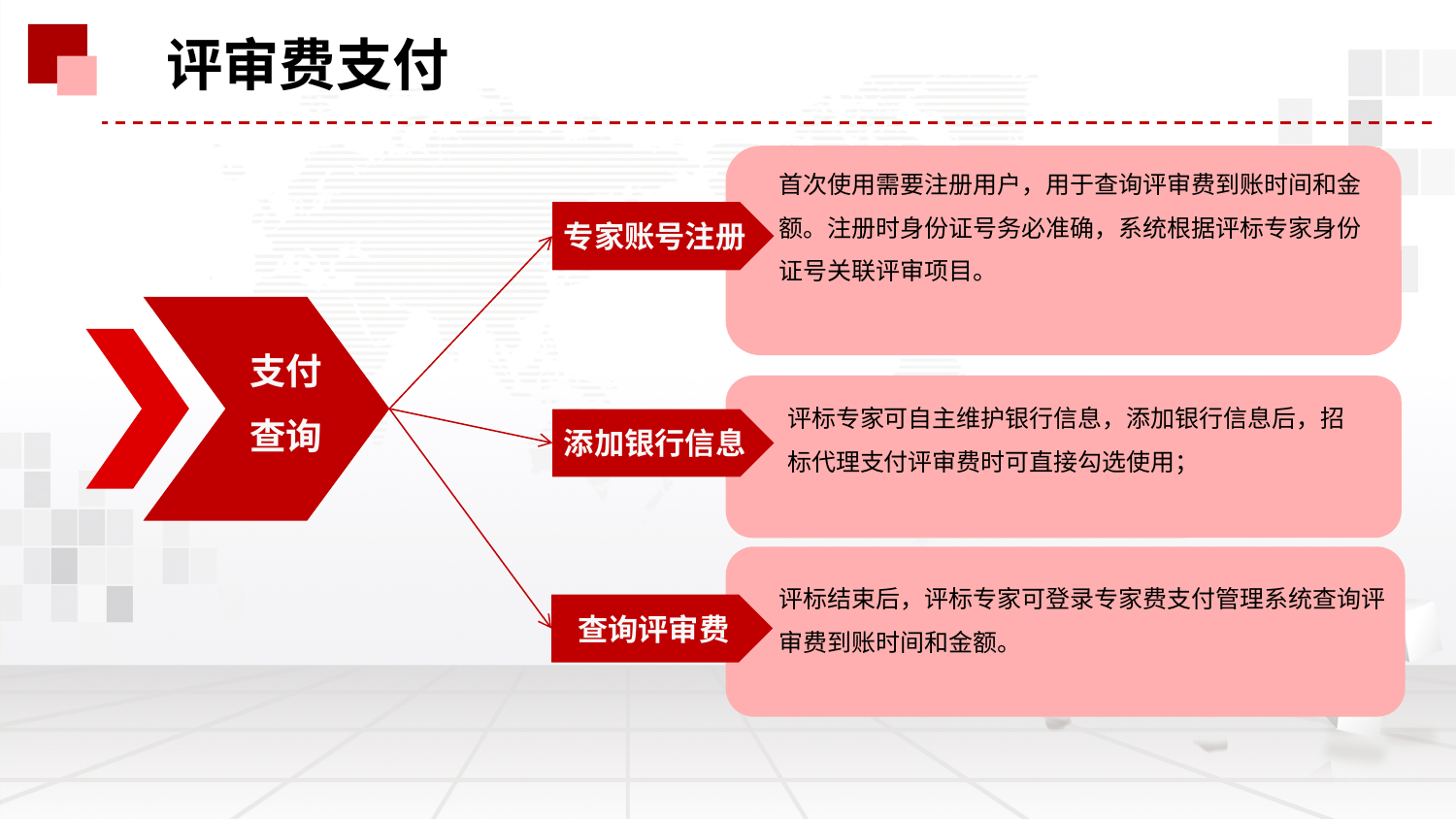

评审费支付

首次使用需要注册用户，用于查询评审费到账时间和金额。注册时身份证号务必准确，系统根据评标专家身份证号关联评审项目。
专家账号注册

支付
查询

评标专家可自主维护银行信息，添加银行信息后，招标代理支付评审费时可直接勾选使用；
添加银行信息

评标结束后，评标专家可登录专家费支付管理系统查询评审费到账时间和金额。
查询评审费